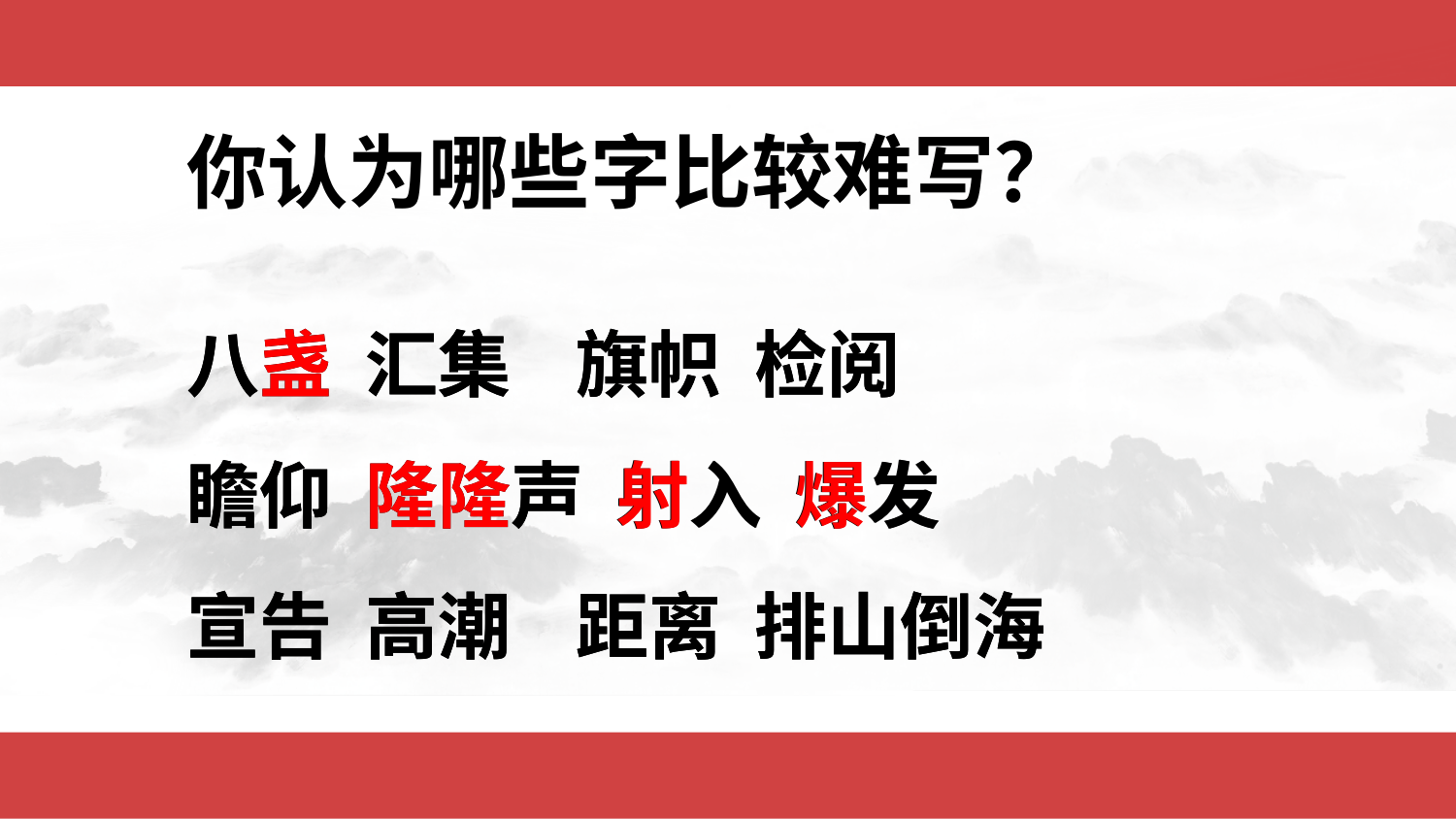

你认为哪些字比较难写？
八盏  汇集    旗帜  检阅
瞻仰  隆隆声  射入  爆发
宣告  高潮    距离  排山倒海
八盏  汇集    旗帜  检阅
瞻仰  隆隆声  射入  爆发
宣告  高潮    距离  排山倒海